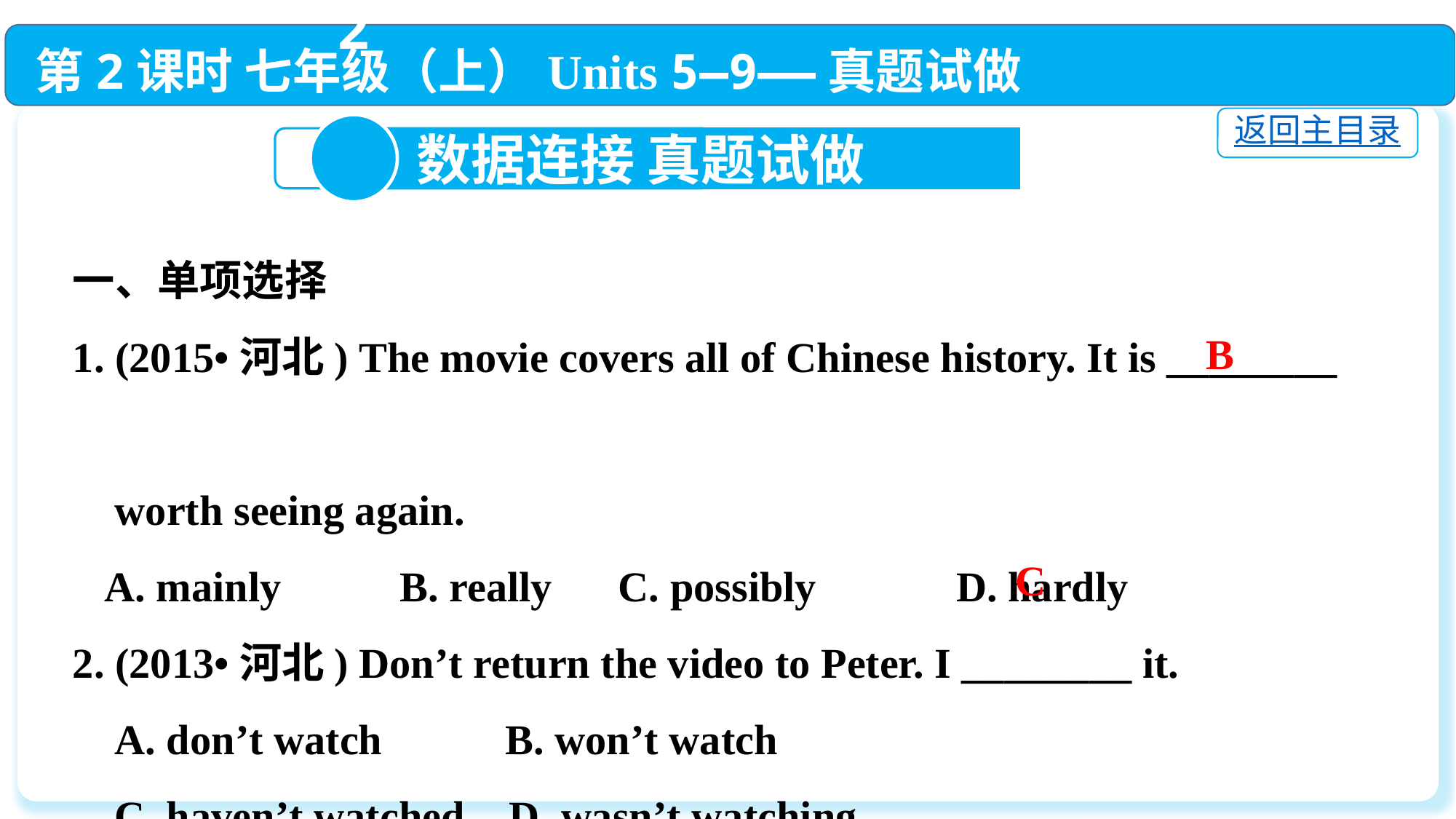

第2课时 七年级（上）Units 5—9——真题试做

返回主目录
2

   数据连接 真题试做
一、单项选择
1. (2015•河北) The movie covers all of Chinese history. It is ________
    worth seeing again.
   A. mainly	   	B. really    	C. possibly	  	 D. hardly
2. (2013•河北) Don’t return the video to Peter. I ________ it.
    A. don’t watch	          B. won’t watch
    C. haven’t watched	D. wasn’t watching
B
C